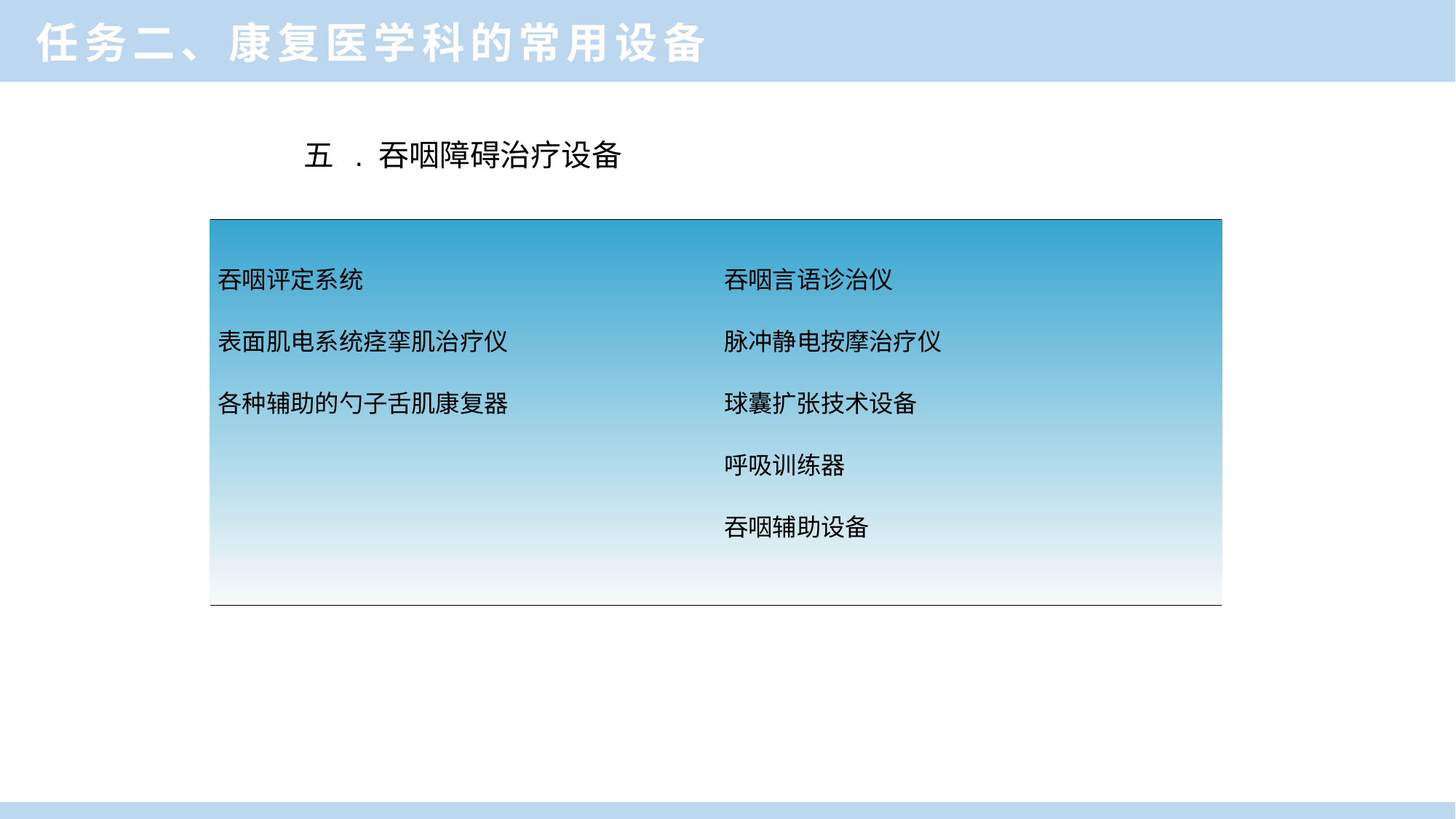

任务二、康复医学科的常用设备
五  . 吞咽障碍治疗设备
| 吞咽评定系统 表面肌电系统痉挛肌治疗仪 各种辅助的勺子舌肌康复器 | 吞咽言语诊治仪 脉冲静电按摩治疗仪 球囊扩张技术设备 呼吸训练器 吞咽辅助设备 |
| --- | --- |
一、康复医学科功能与作用